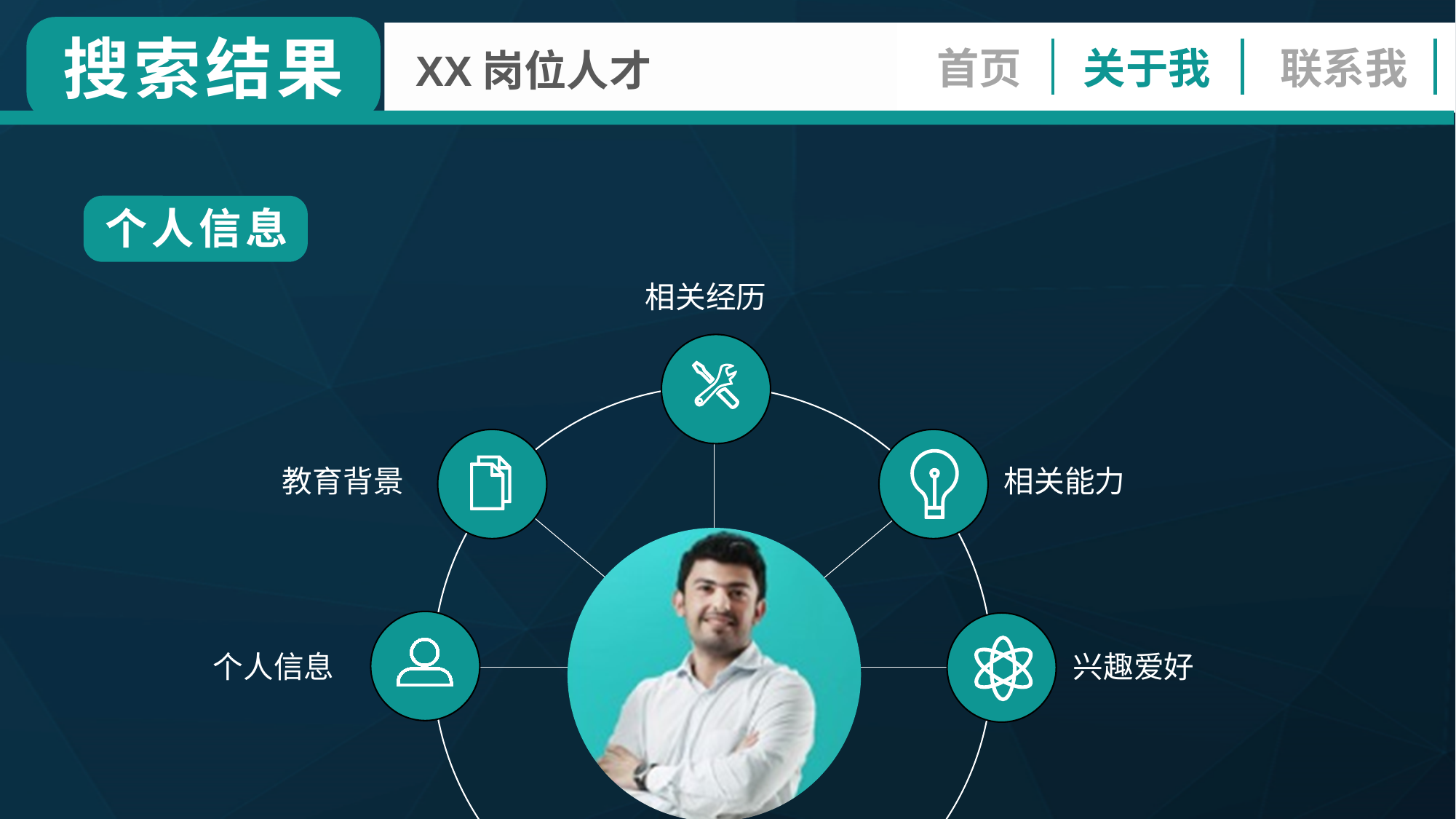

搜索结果

XX岗位人才

首页
关于我
联系我

个人信息

相关经历

教育背景
相关能力

个人信息
兴趣爱好